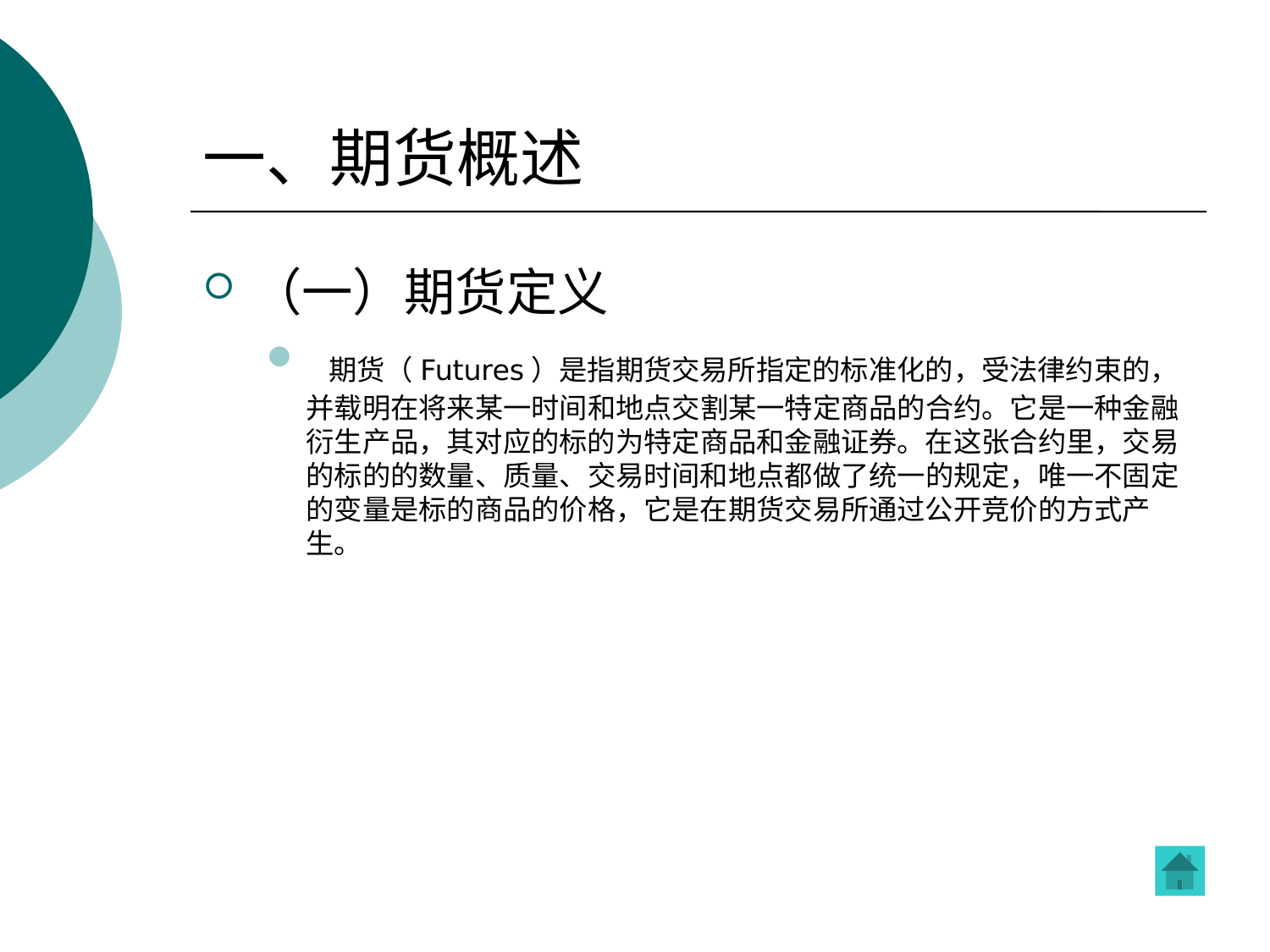

# 一、期货概述
（一）期货定义
 期货（Futures）是指期货交易所指定的标准化的，受法律约束的，并载明在将来某一时间和地点交割某一特定商品的合约。它是一种金融衍生产品，其对应的标的为特定商品和金融证券。在这张合约里，交易的标的的数量、质量、交易时间和地点都做了统一的规定，唯一不固定的变量是标的商品的价格，它是在期货交易所通过公开竞价的方式产生。